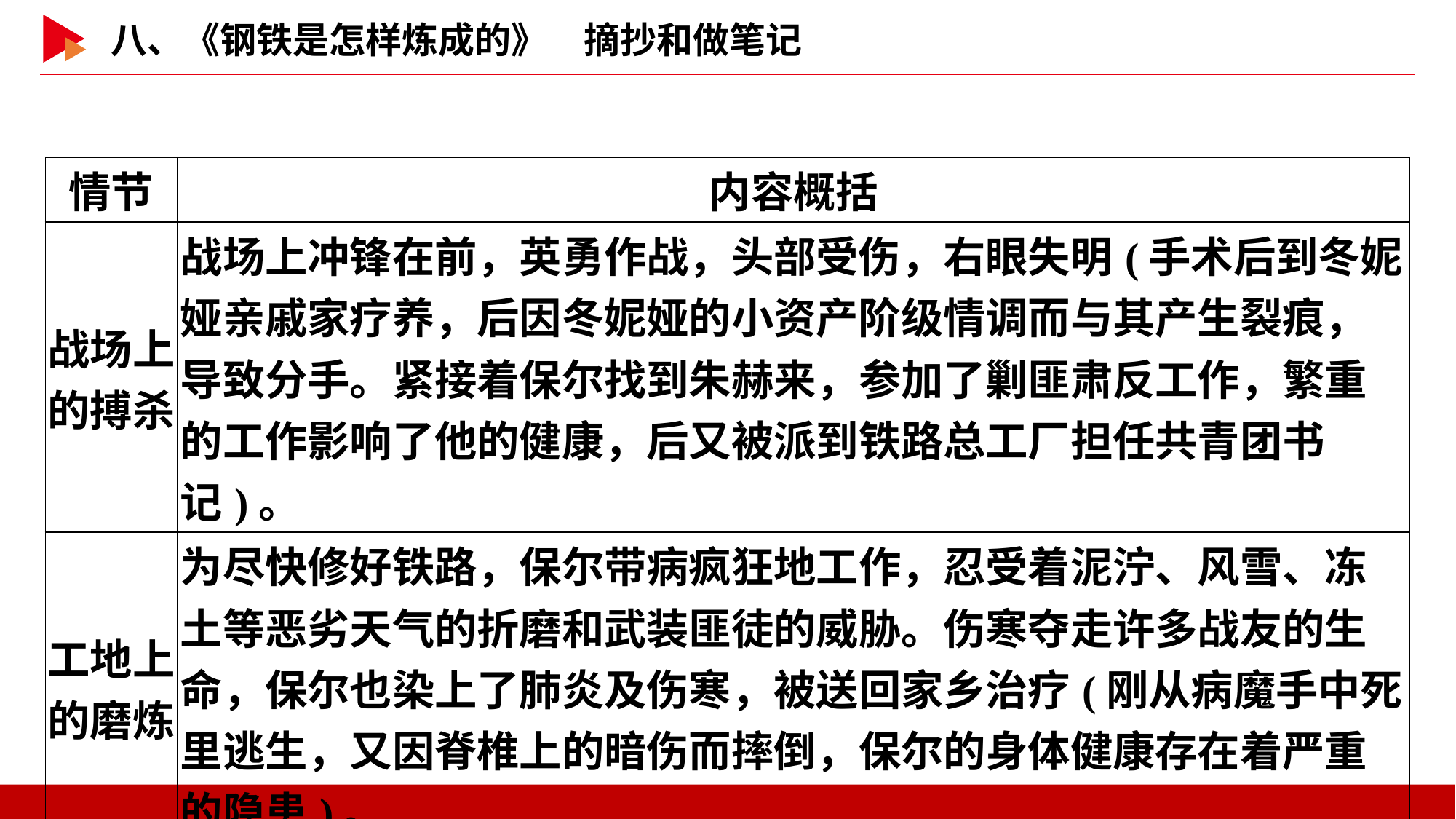

| 情节 | 内容概括 |
| --- | --- |
| 战场上 的搏杀 | 战场上冲锋在前，英勇作战，头部受伤，右眼失明(手术后到冬妮娅亲戚家疗养，后因冬妮娅的小资产阶级情调而与其产生裂痕，导致分手。紧接着保尔找到朱赫来，参加了剿匪肃反工作，繁重的工作影响了他的健康，后又被派到铁路总工厂担任共青团书记)。 |
| 工地上 的磨炼 | 为尽快修好铁路，保尔带病疯狂地工作，忍受着泥泞、风雪、冻土等恶劣天气的折磨和武装匪徒的威胁。伤寒夺走许多战友的生命，保尔也染上了肺炎及伤寒，被送回家乡治疗(刚从病魔手中死里逃生，又因脊椎上的暗伤而摔倒，保尔的身体健康存在着严重的隐患)。 |